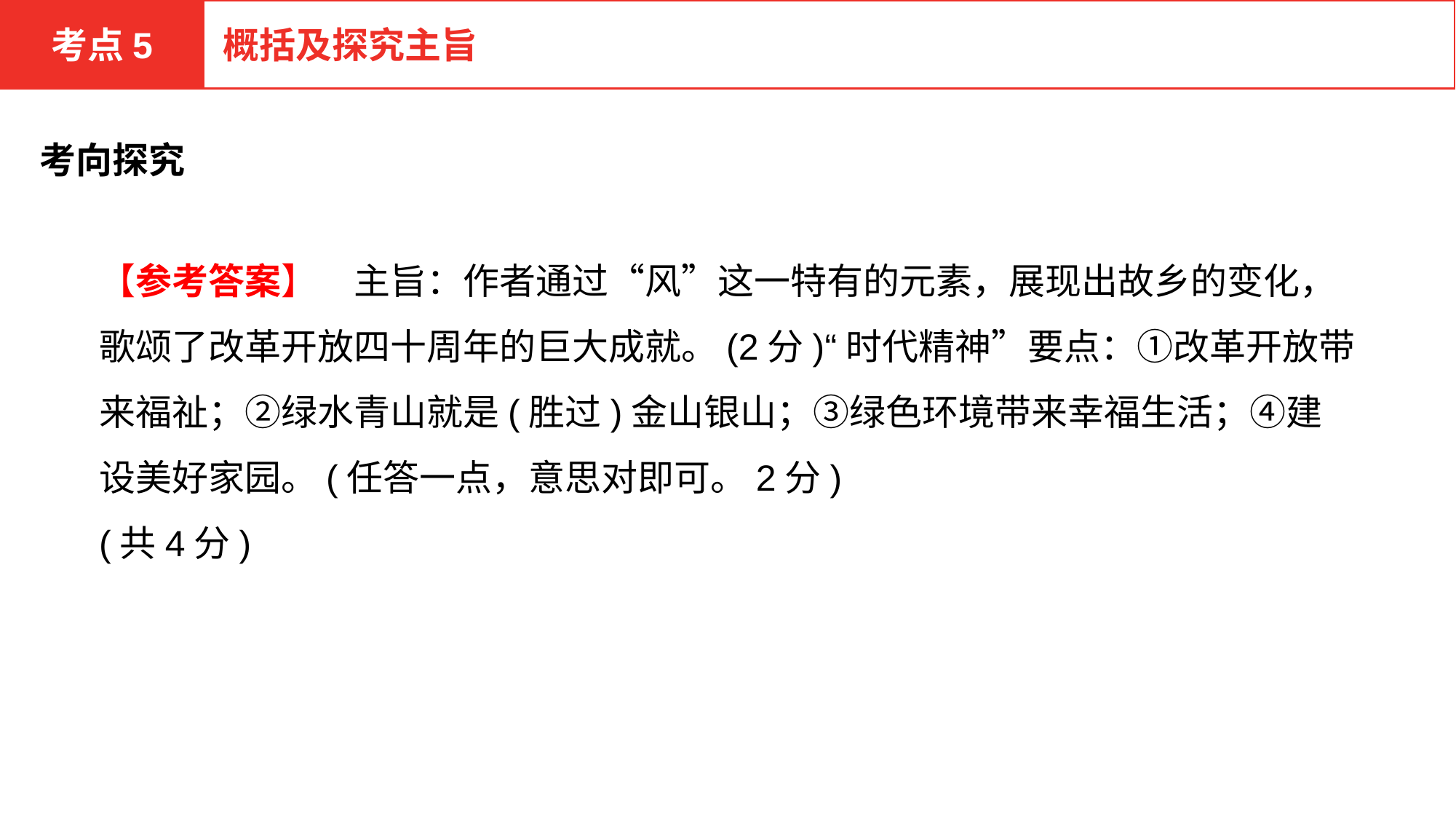

考点5
概括及探究主旨
考向探究

【参考答案】　主旨：作者通过“风”这一特有的元素，展现出故乡的变化，歌颂了改革开放四十周年的巨大成就。(2分)“时代精神”要点：①改革开放带来福祉；②绿水青山就是(胜过)金山银山；③绿色环境带来幸福生活；④建设美好家园。(任答一点，意思对即可。2分)
(共4分)